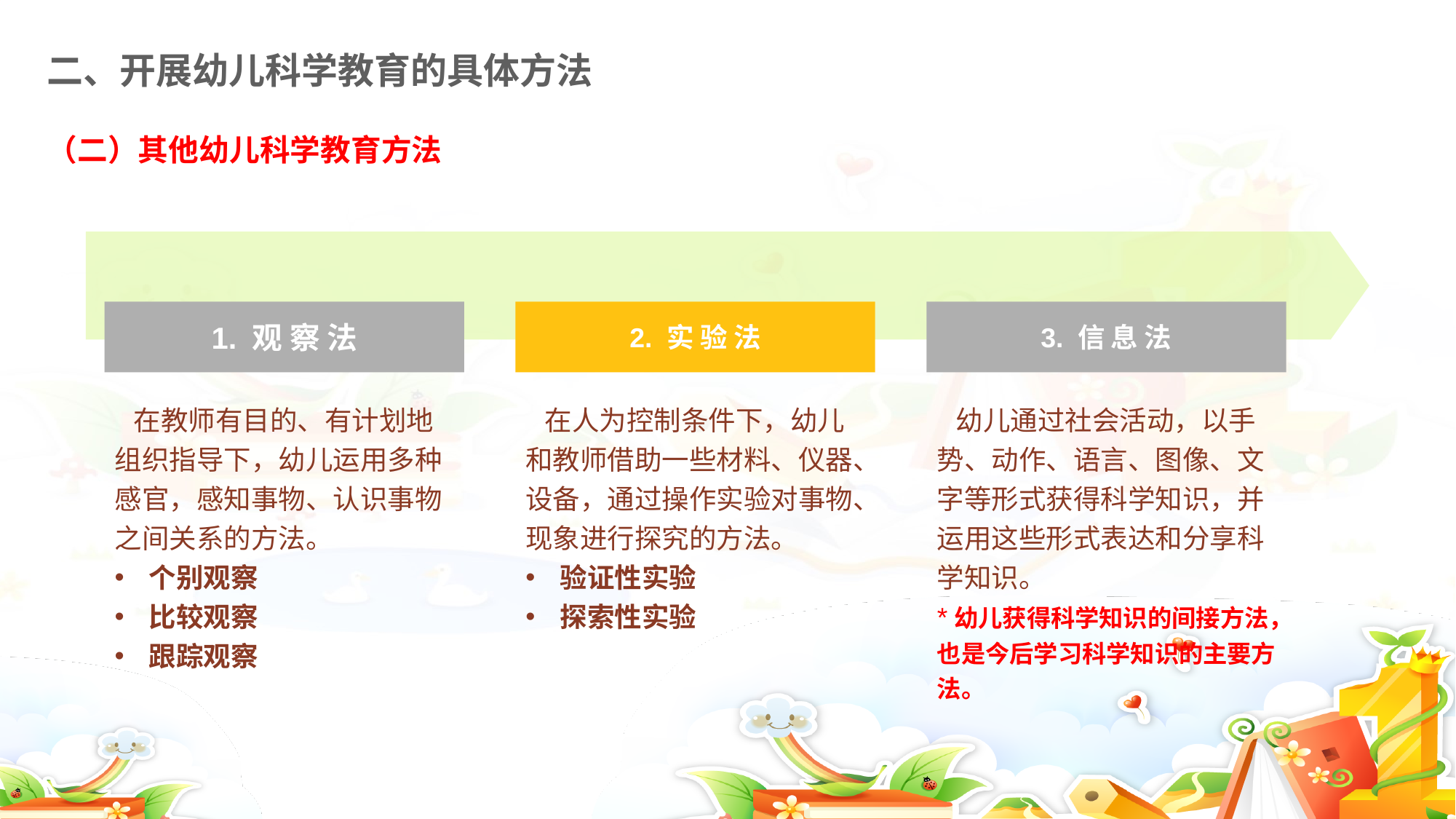

二、开展幼儿科学教育的具体方法
（二）其他幼儿科学教育方法

1. 观 察 法
2. 实 验 法
3. 信 息 法
  在教师有目的、有计划地组织指导下，幼儿运用多种感官，感知事物、认识事物之间关系的方法。
个别观察
比较观察
跟踪观察
  在人为控制条件下，幼儿和教师借助一些材料、仪器、设备，通过操作实验对事物、现象进行探究的方法。
验证性实验
探索性实验
  幼儿通过社会活动，以手势、动作、语言、图像、文字等形式获得科学知识，并运用这些形式表达和分享科学知识。
*幼儿获得科学知识的间接方法，也是今后学习科学知识的主要方法。